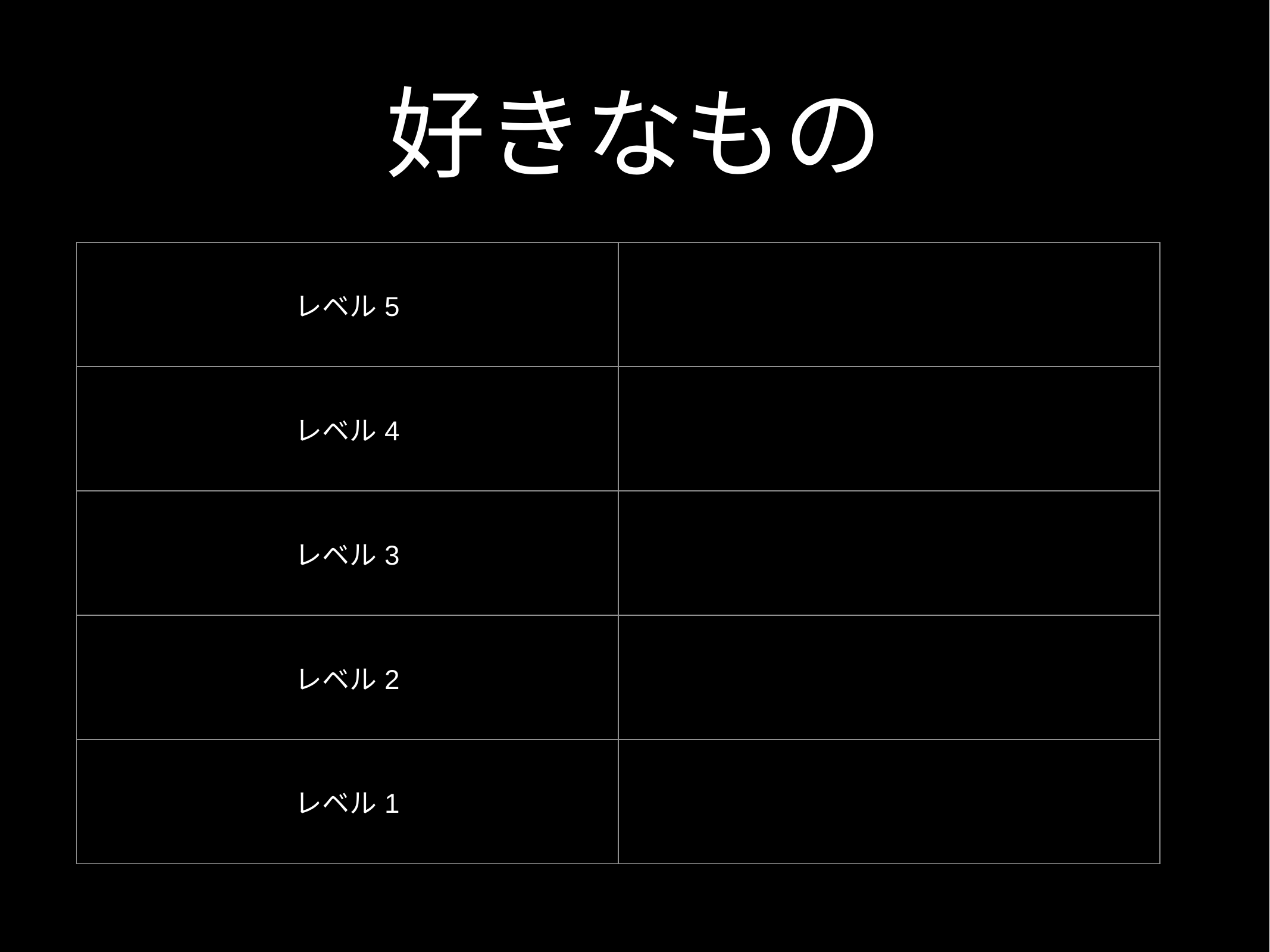

# 好きなもの
| レベル5 |  |
| --- | --- |
| レベル4 |  |
| レベル3 |  |
| レベル2 |  |
| レベル1 |  |